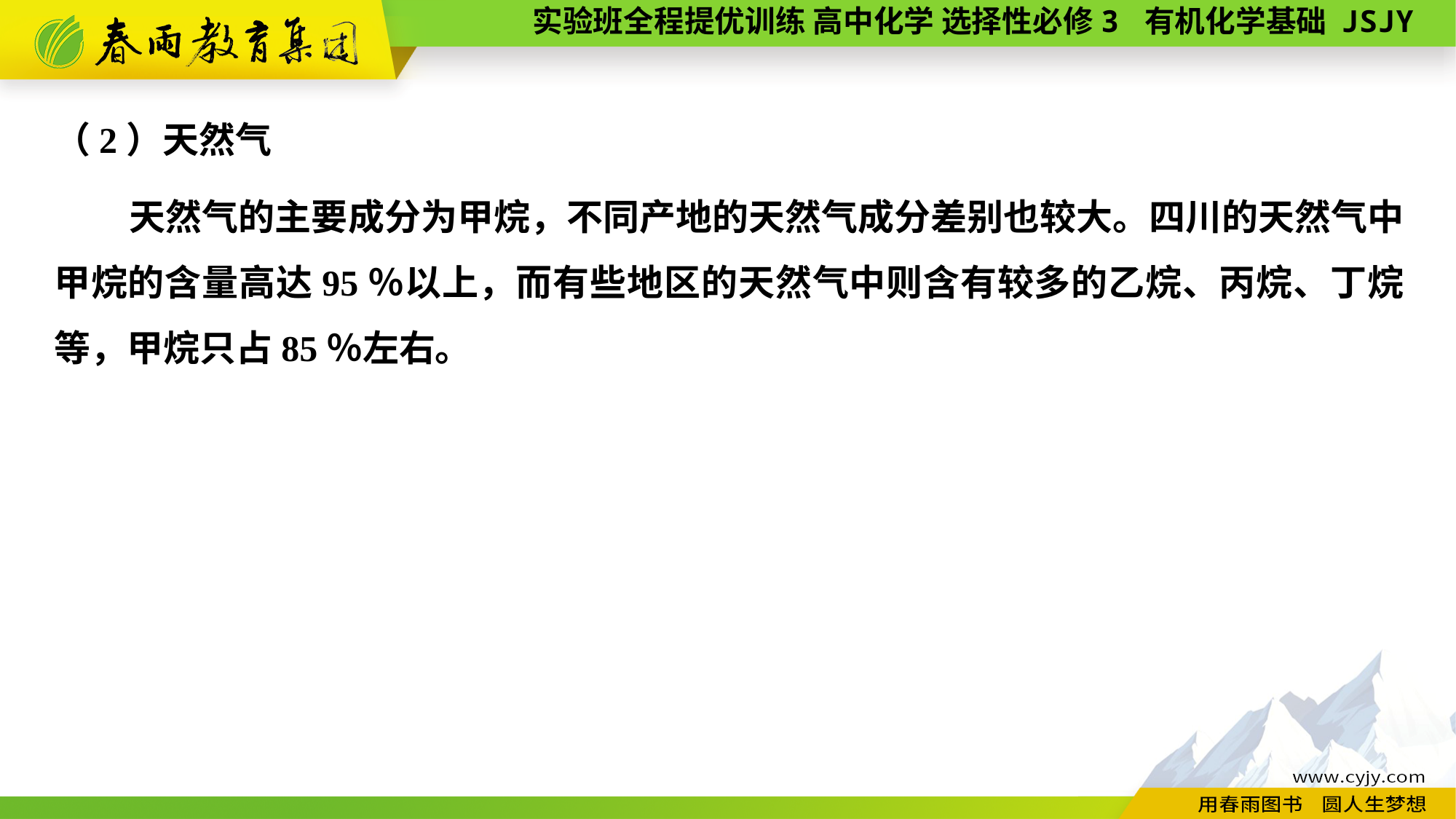

（2）天然气
天然气的主要成分为甲烷，不同产地的天然气成分差别也较大。四川的天然气中甲烷的含量高达95％以上，而有些地区的天然气中则含有较多的乙烷、丙烷、丁烷等，甲烷只占85％左右。